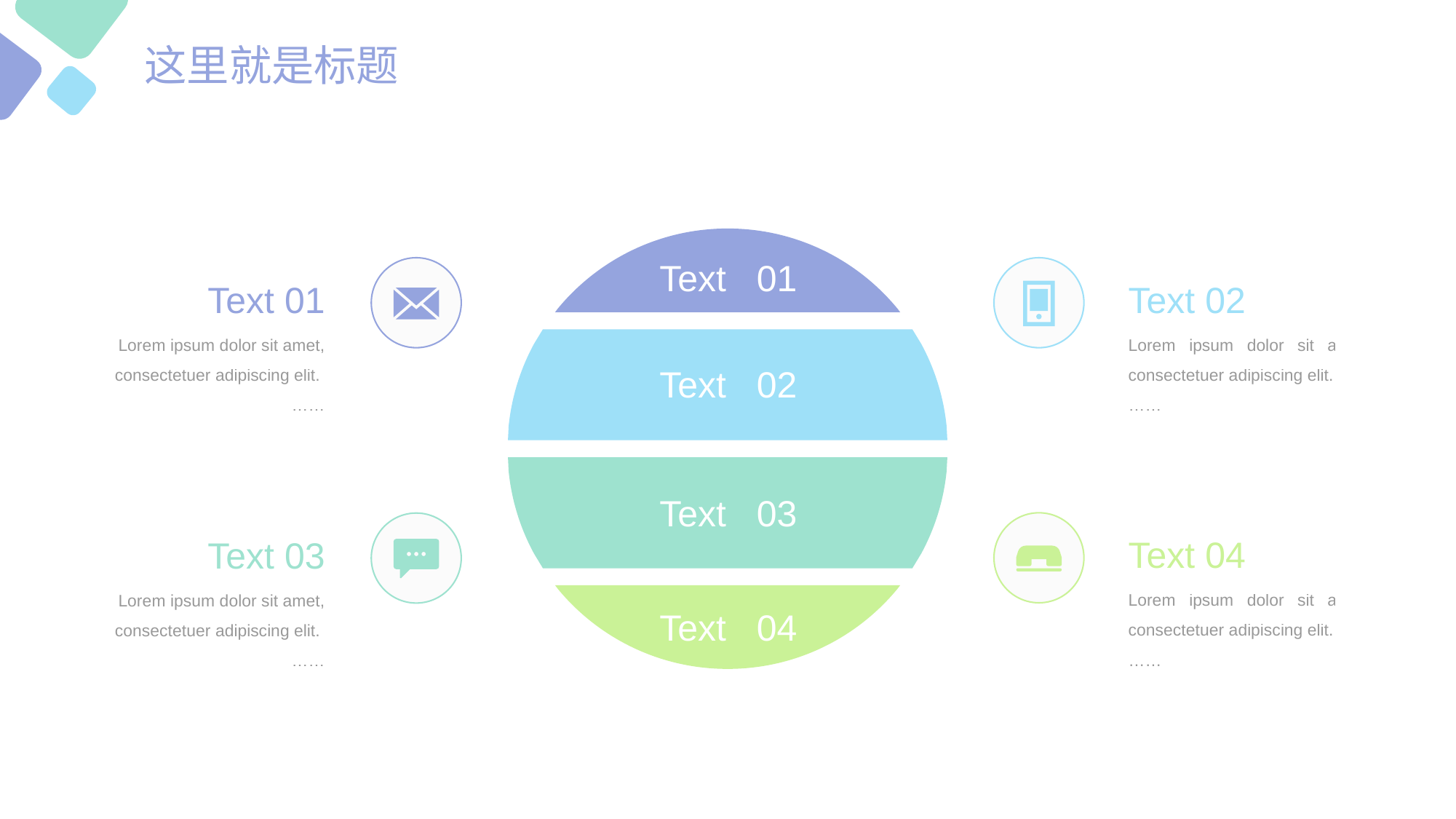

这里就是标题

Text   01
Text 01

Lorem ipsum dolor sit amet, consectetuer adipiscing elit.
……

Text 02

Lorem ipsum dolor sit amet, consectetuer adipiscing elit.
……

Text   02

Text   03
Text 04

Lorem ipsum dolor sit amet, consectetuer adipiscing elit.
……

Text 03

Lorem ipsum dolor sit amet, consectetuer adipiscing elit.
……

Text   04